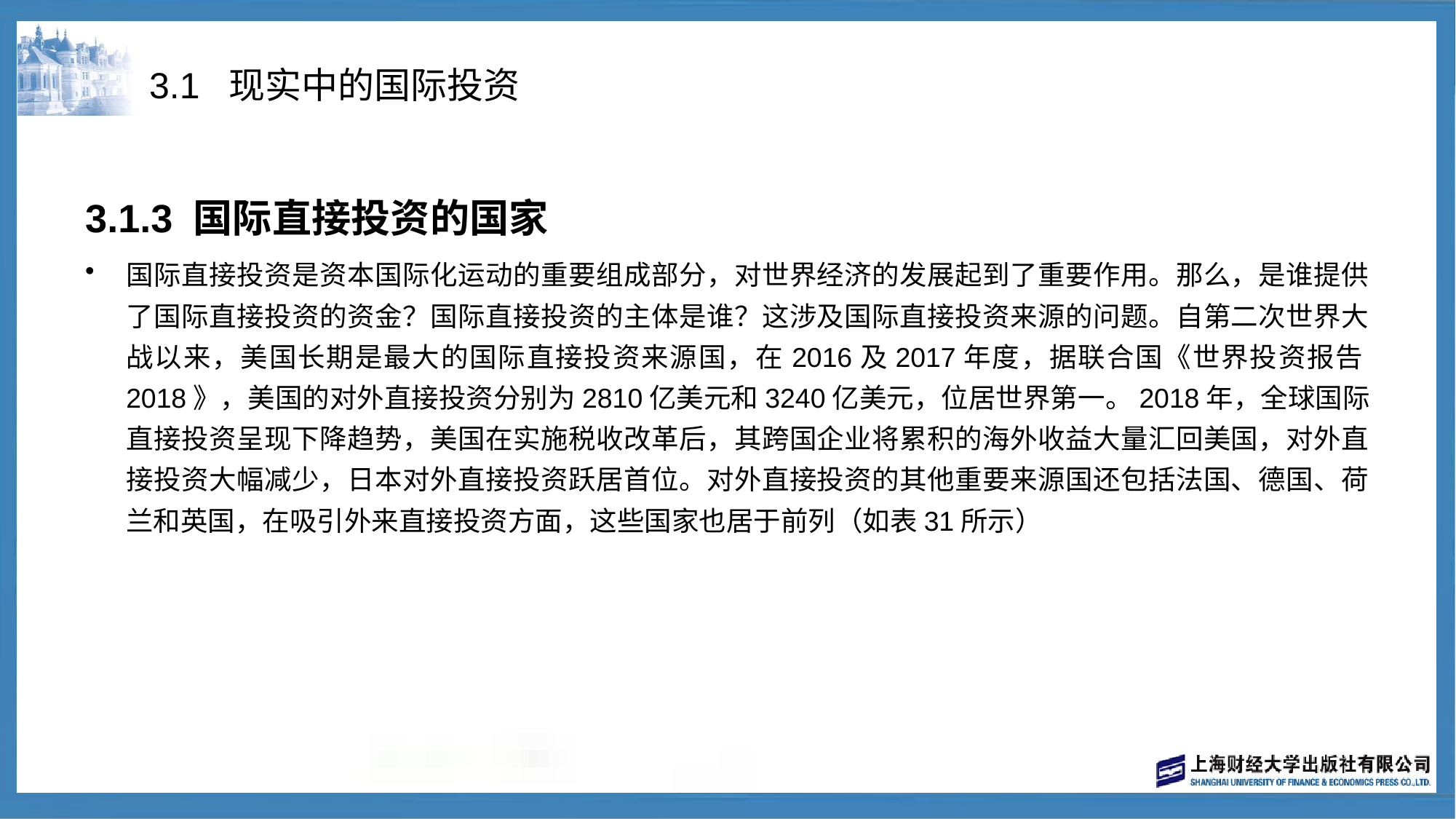

# 3.1  现实中的国际投资
3.1.3 国际直接投资的国家
国际直接投资是资本国际化运动的重要组成部分，对世界经济的发展起到了重要作用。那么，是谁提供了国际直接投资的资金？国际直接投资的主体是谁？这涉及国际直接投资来源的问题。自第二次世界大战以来，美国长期是最大的国际直接投资来源国，在2016及2017年度，据联合国《世界投资报告2018》，美国的对外直接投资分别为2810亿美元和3240亿美元，位居世界第一。2018年，全球国际直接投资呈现下降趋势，美国在实施税收改革后，其跨国企业将累积的海外收益大量汇回美国，对外直接投资大幅减少，日本对外直接投资跃居首位。对外直接投资的其他重要来源国还包括法国、德国、荷兰和英国，在吸引外来直接投资方面，这些国家也居于前列（如表31所示）